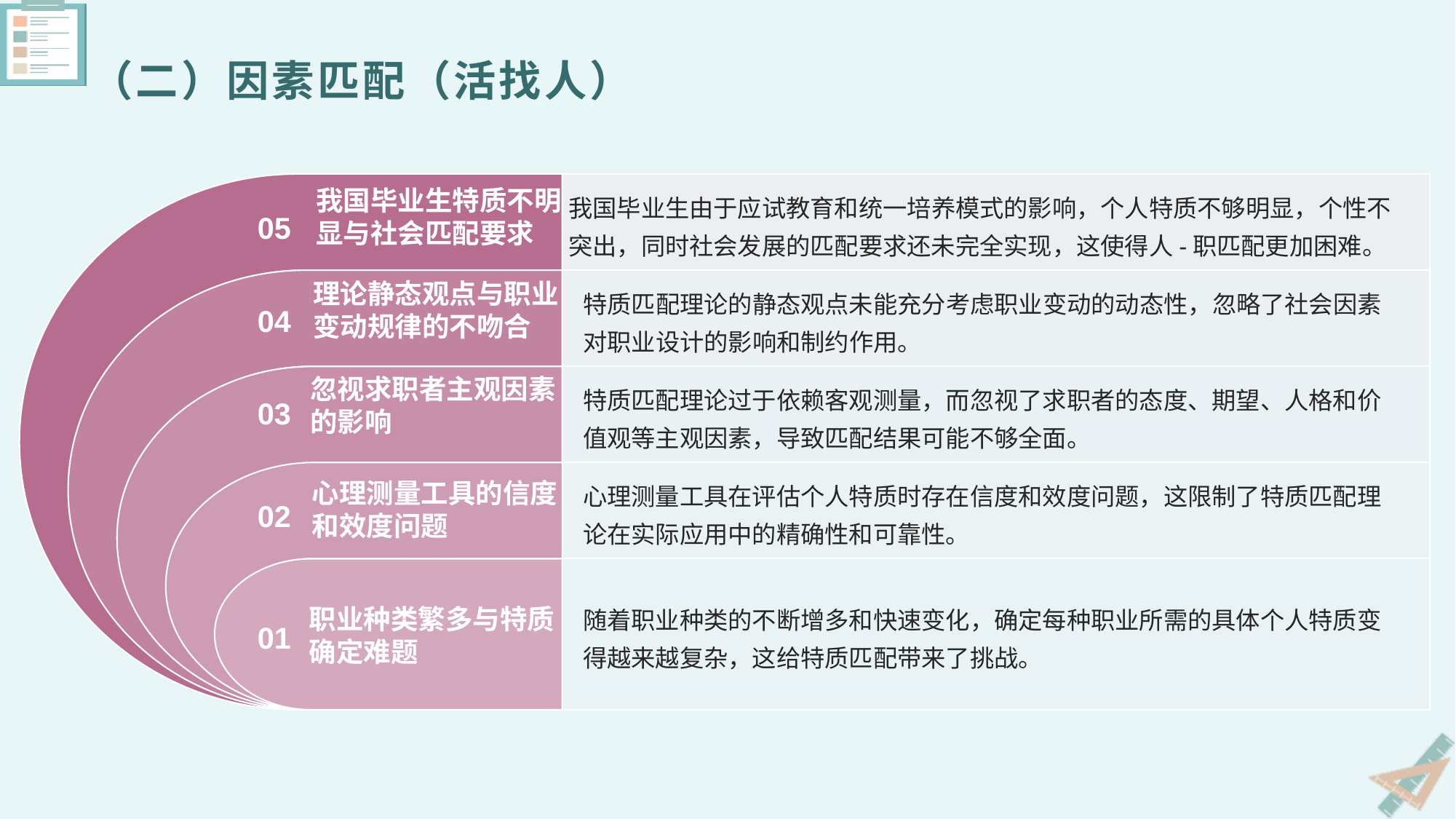

# （二）因素匹配（活找人）
我国毕业生特质不明显与社会匹配要求
我国毕业生由于应试教育和统一培养模式的影响，个人特质不够明显，个性不突出，同时社会发展的匹配要求还未完全实现，这使得人-职匹配更加困难。
05
特质匹配理论的静态观点未能充分考虑职业变动的动态性，忽略了社会因素对职业设计的影响和制约作用。
理论静态观点与职业变动规律的不吻合
04
特质匹配理论过于依赖客观测量，而忽视了求职者的态度、期望、人格和价值观等主观因素，导致匹配结果可能不够全面。
忽视求职者主观因素的影响
03
心理测量工具在评估个人特质时存在信度和效度问题，这限制了特质匹配理论在实际应用中的精确性和可靠性。
心理测量工具的信度和效度问题
02
随着职业种类的不断增多和快速变化，确定每种职业所需的具体个人特质变得越来越复杂，这给特质匹配带来了挑战。
职业种类繁多与特质确定难题
01